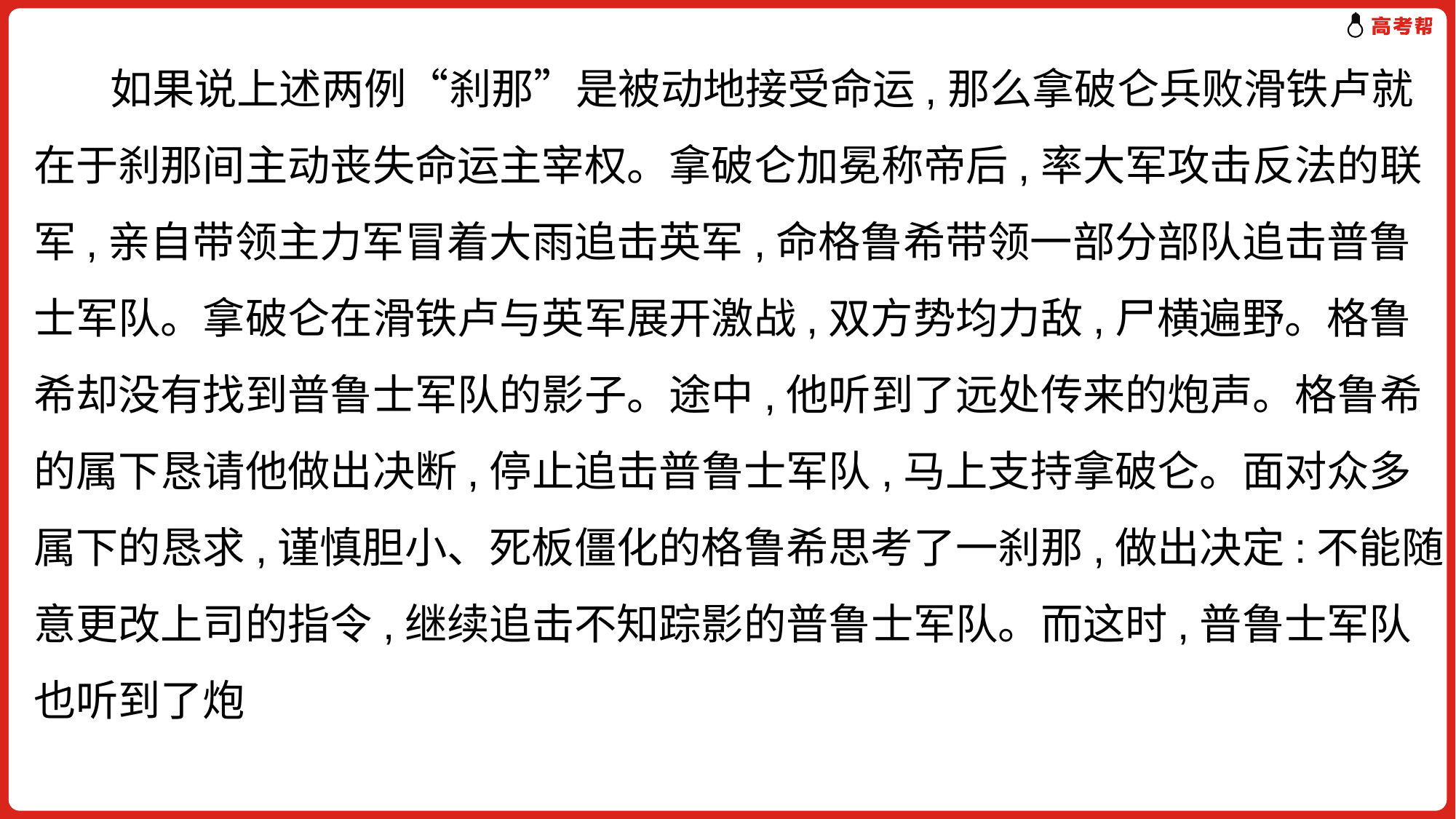

如果说上述两例“刹那”是被动地接受命运,那么拿破仑兵败滑铁卢就在于刹那间主动丧失命运主宰权。拿破仑加冕称帝后,率大军攻击反法的联军,亲自带领主力军冒着大雨追击英军,命格鲁希带领一部分部队追击普鲁士军队。拿破仑在滑铁卢与英军展开激战,双方势均力敌,尸横遍野。格鲁希却没有找到普鲁士军队的影子。途中,他听到了远处传来的炮声。格鲁希的属下恳请他做出决断,停止追击普鲁士军队,马上支持拿破仑。面对众多属下的恳求,谨慎胆小、死板僵化的格鲁希思考了一刹那,做出决定:不能随意更改上司的指令,继续追击不知踪影的普鲁士军队。而这时,普鲁士军队也听到了炮